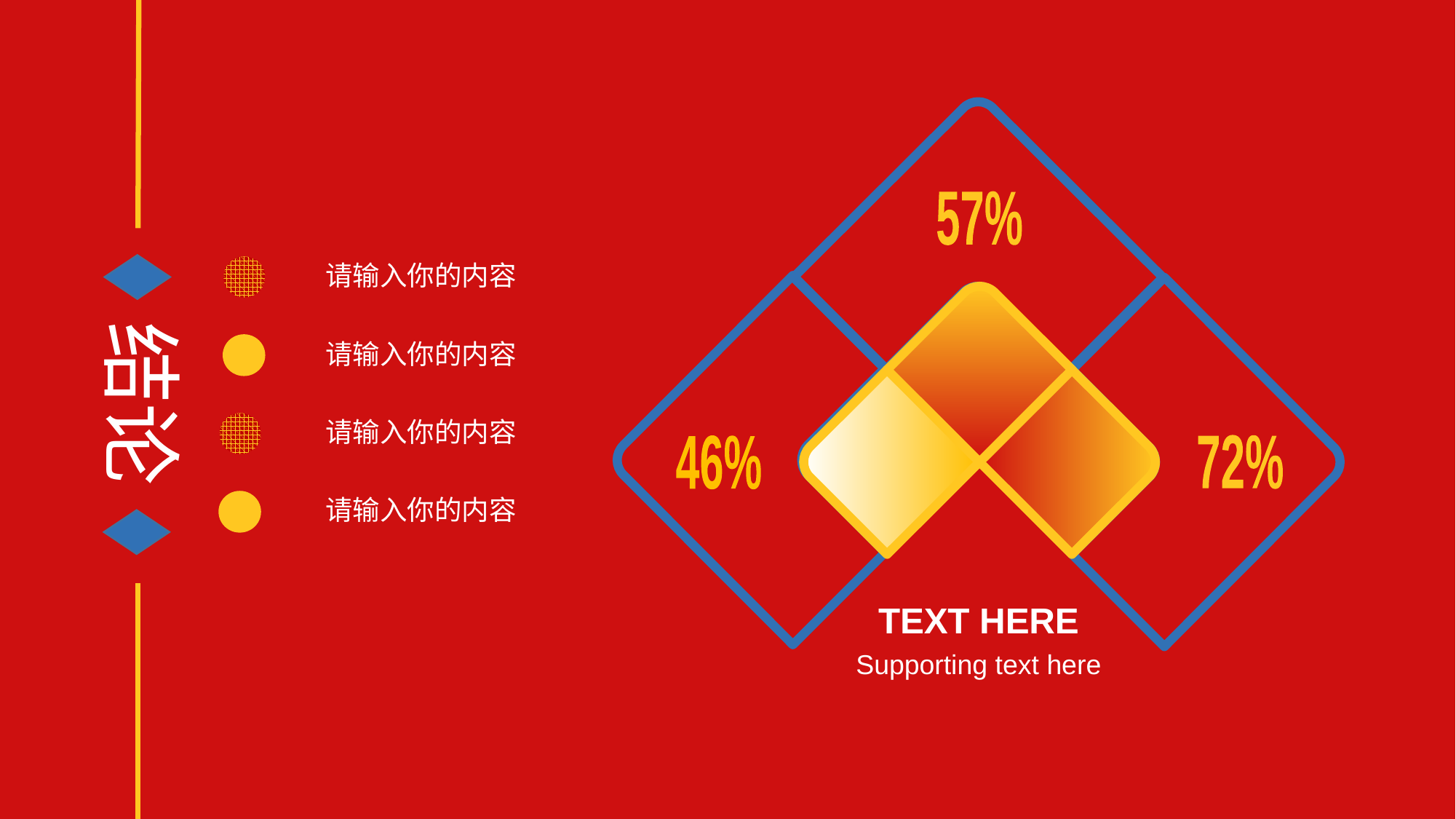

57%

72%
46%
TEXT HERE
Supporting text here
请输入你的内容

结论
请输入你的内容

请输入你的内容

请输入你的内容